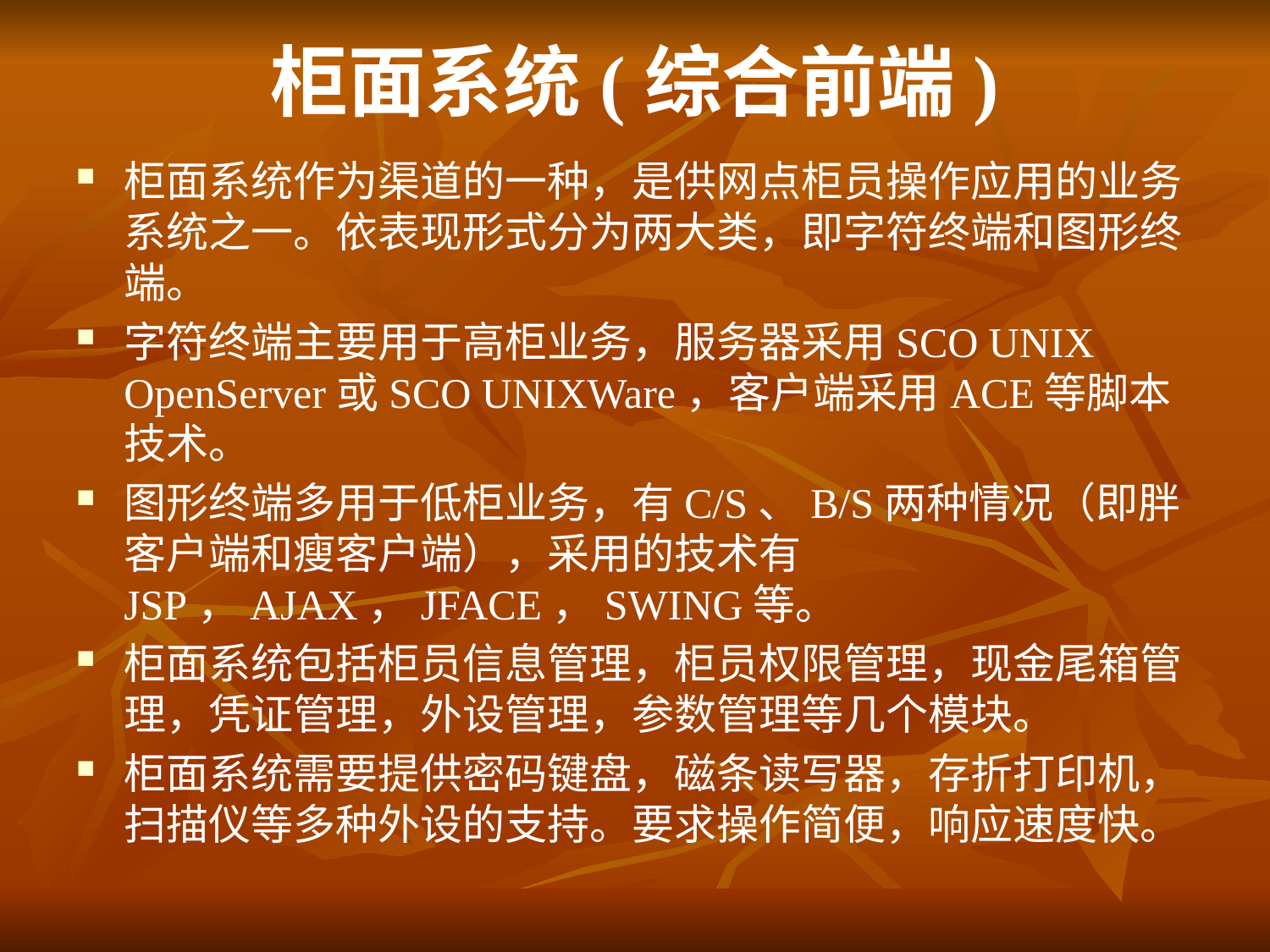

# 柜面系统(综合前端)
柜面系统作为渠道的一种，是供网点柜员操作应用的业务系统之一。依表现形式分为两大类，即字符终端和图形终端。
字符终端主要用于高柜业务，服务器采用SCO UNIX OpenServer或SCO UNIXWare，客户端采用ACE等脚本技术。
图形终端多用于低柜业务，有C/S、B/S两种情况（即胖客户端和瘦客户端），采用的技术有JSP，AJAX，JFACE，SWING等。
柜面系统包括柜员信息管理，柜员权限管理，现金尾箱管理，凭证管理，外设管理，参数管理等几个模块。
柜面系统需要提供密码键盘，磁条读写器，存折打印机，扫描仪等多种外设的支持。要求操作简便，响应速度快。